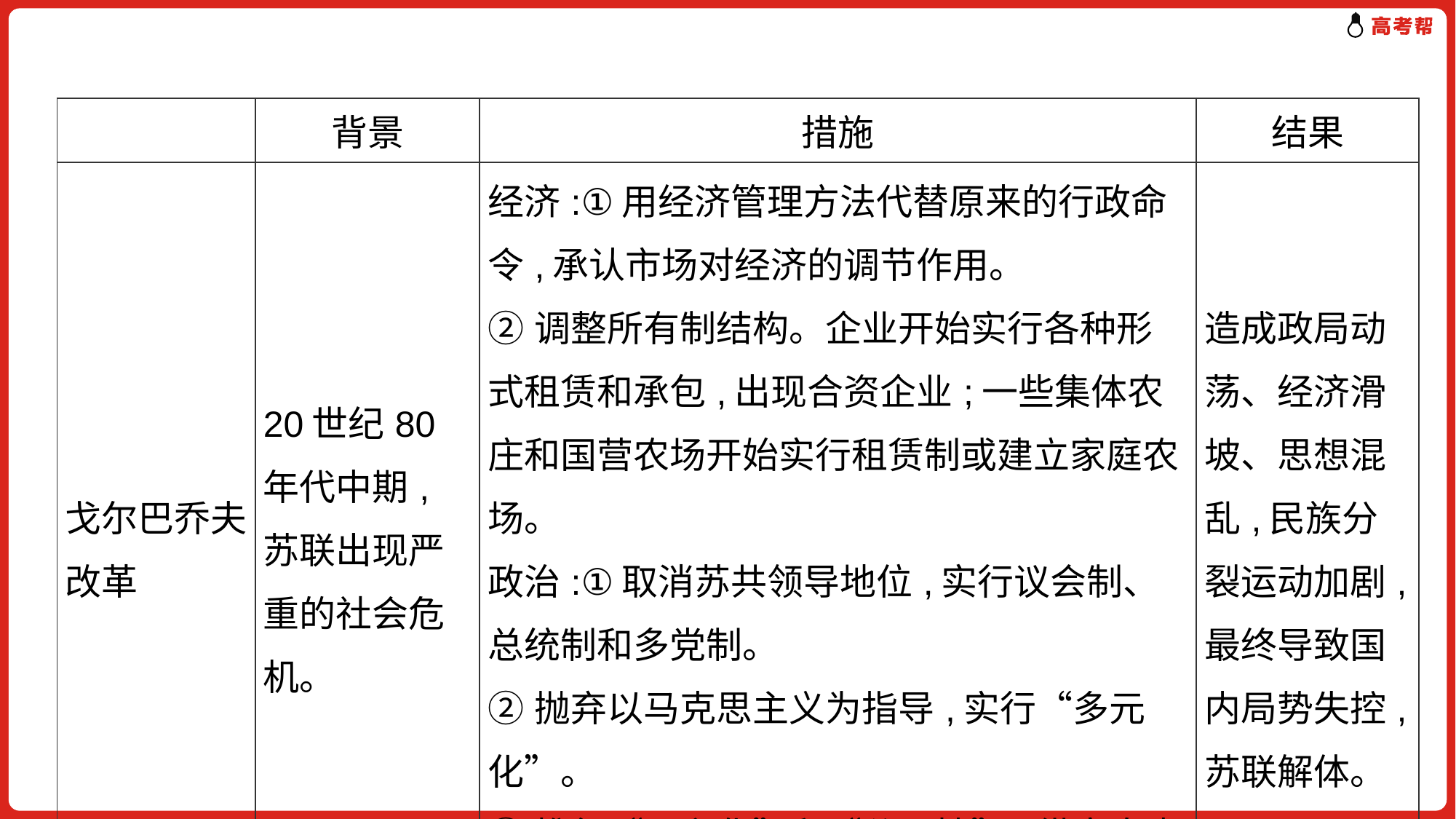

|  | 背景 | 措施 | 结果 |
| --- | --- | --- | --- |
| 戈尔巴乔夫改革 | 20世纪80年代中期,苏联出现严重的社会危机。 | 经济:①用经济管理方法代替原来的行政命令,承认市场对经济的调节作用。 ②调整所有制结构。企业开始实行各种形式租赁和承包,出现合资企业;一些集体农庄和国营农场开始实行租赁制或建立家庭农场。 政治:①取消苏共领导地位,实行议会制、总统制和多党制。 ②抛弃以马克思主义为指导,实行“多元化”。 ③推行“民主化”和“公开性”,纵容自由化思想传播。 | 造成政局动荡、经济滑坡、思想混乱,民族分裂运动加剧,最终导致国内局势失控,苏联解体。 |